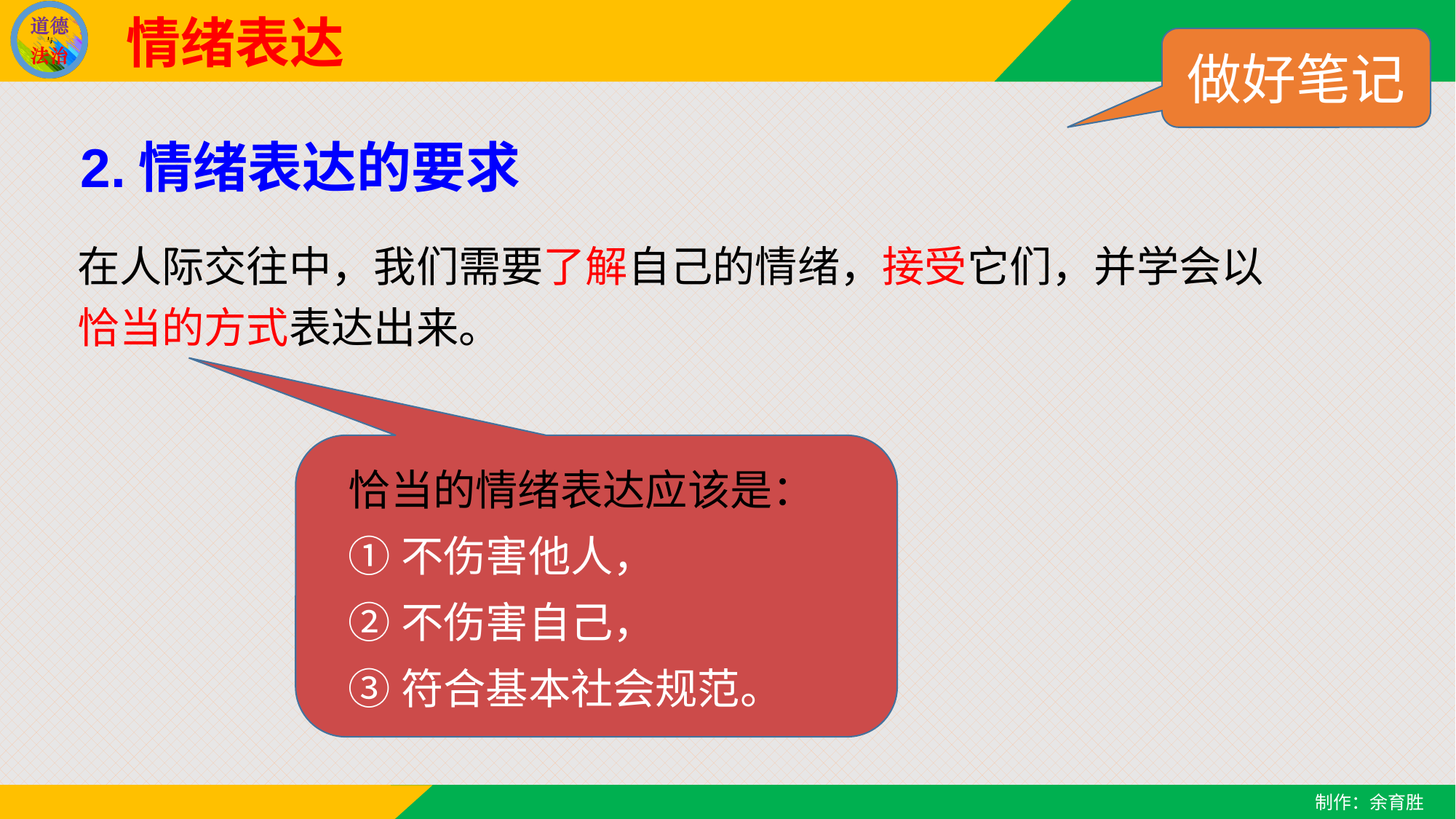

情绪表达

做好笔记
2.情绪表达的要求
在人际交往中，我们需要了解自己的情绪，接受它们，并学会以
恰当的方式表达出来。

恰当的情绪表达应该是：
①不伤害他人，
②不伤害自己，
③符合基本社会规范。